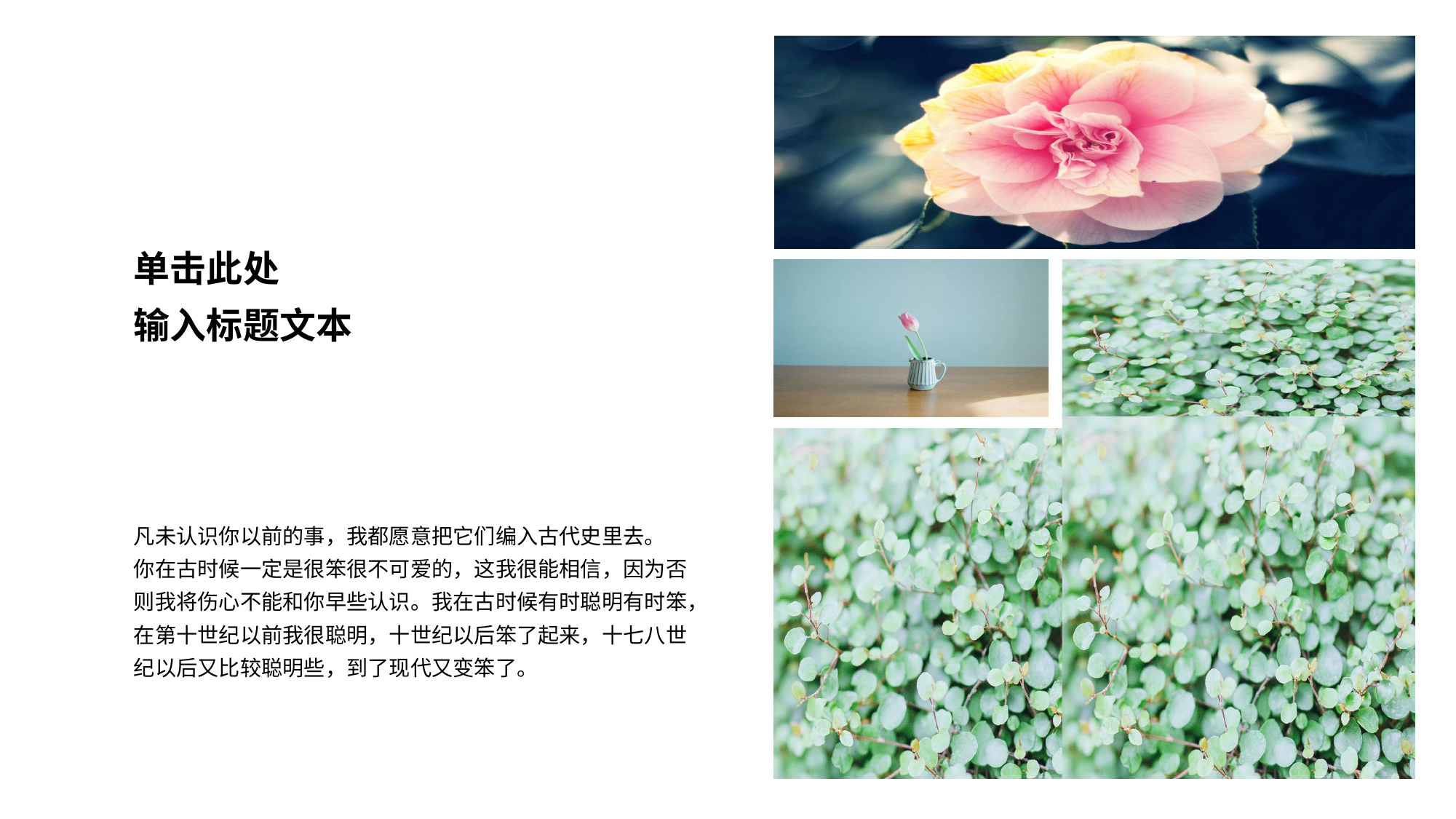

单击此处
输入标题文本

凡未认识你以前的事，我都愿意把它们编入古代史里去。 你在古时候一定是很笨很不可爱的，这我很能相信，因为否则我将伤心不能和你早些认识。我在古时候有时聪明有时笨，在第十世纪以前我很聪明，十世纪以后笨了起来，十七八世纪以后又比较聪明些，到了现代又变笨了。